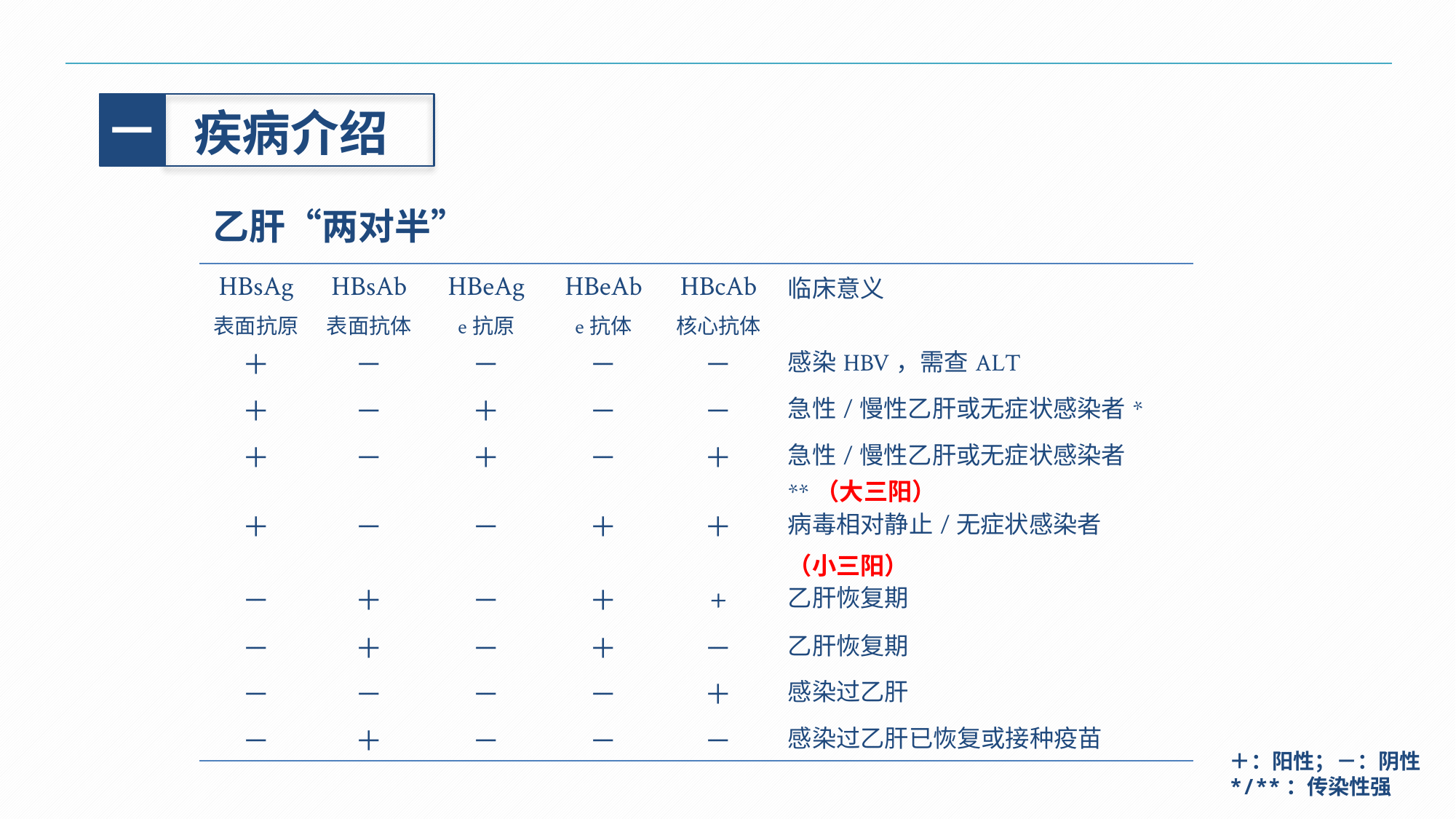

一

疾病介绍
乙肝“两对半”
| HBsAg 表面抗原 | HBsAb 表面抗体 | HBeAg e抗原 | HBeAb e抗体 | HBcAb 核心抗体 | 临床意义 |
| --- | --- | --- | --- | --- | --- |
| ＋ | － | － | － | － | 感染HBV，需查ALT |
| ＋ | － | ＋ | － | － | 急性/慢性乙肝或无症状感染者\* |
| ＋ | － | ＋ | － | ＋ | 急性/慢性乙肝或无症状感染者\*\*（大三阳） |
| ＋ | － | － | ＋ | ＋ | 病毒相对静止/无症状感染者 （小三阳） |
| － | ＋ | － | ＋ | + | 乙肝恢复期 |
| － | ＋ | － | ＋ | － | 乙肝恢复期 |
| － | － | － | － | ＋ | 感染过乙肝 |
| － | ＋ | － | － | － | 感染过乙肝已恢复或接种疫苗 |
＋：阳性；－：阴性
*/**：传染性强